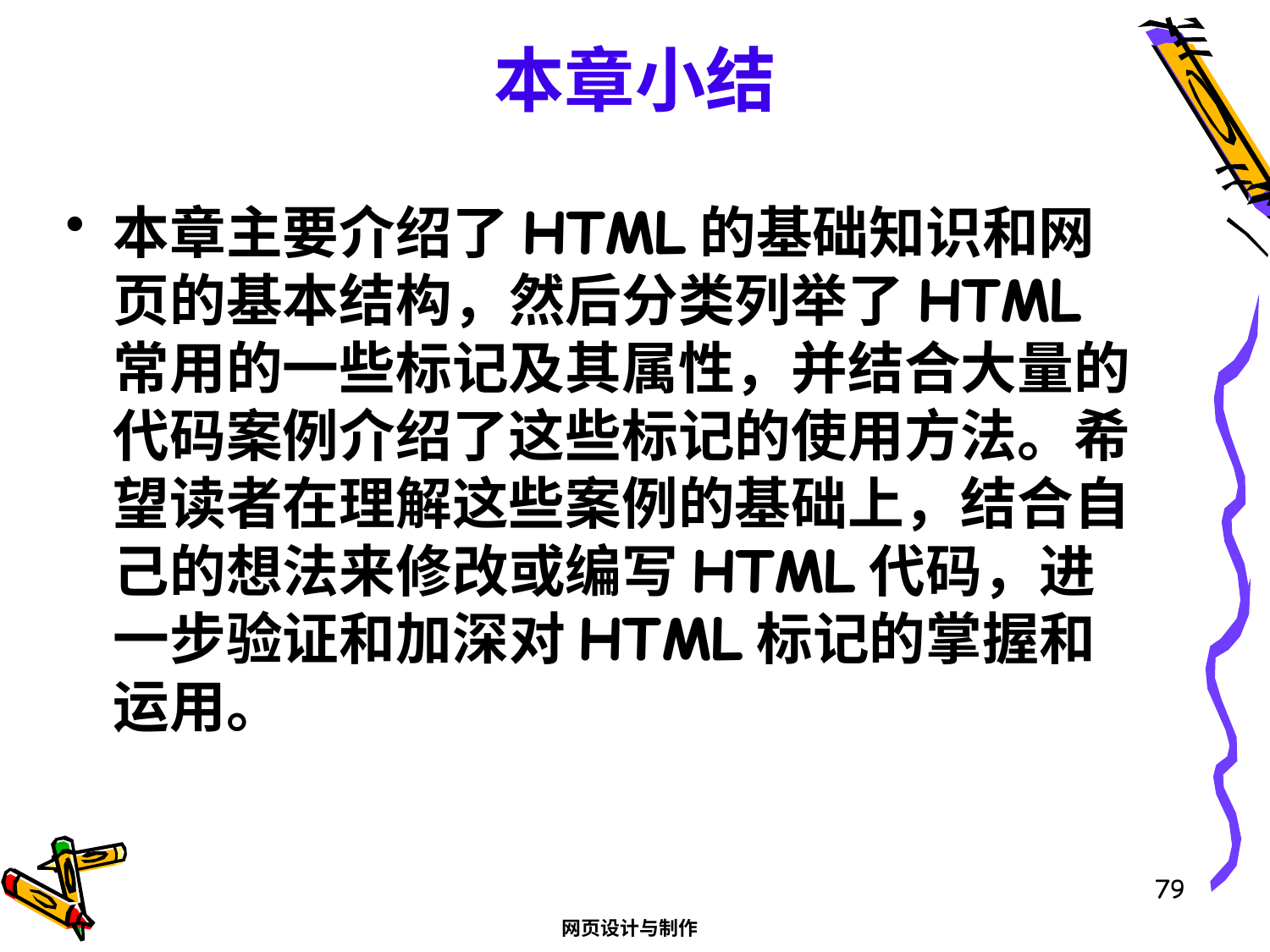

# 本章小结
本章主要介绍了HTML的基础知识和网页的基本结构，然后分类列举了HTML常用的一些标记及其属性，并结合大量的代码案例介绍了这些标记的使用方法。希望读者在理解这些案例的基础上，结合自己的想法来修改或编写HTML代码，进一步验证和加深对HTML标记的掌握和运用。
79
网页设计与制作